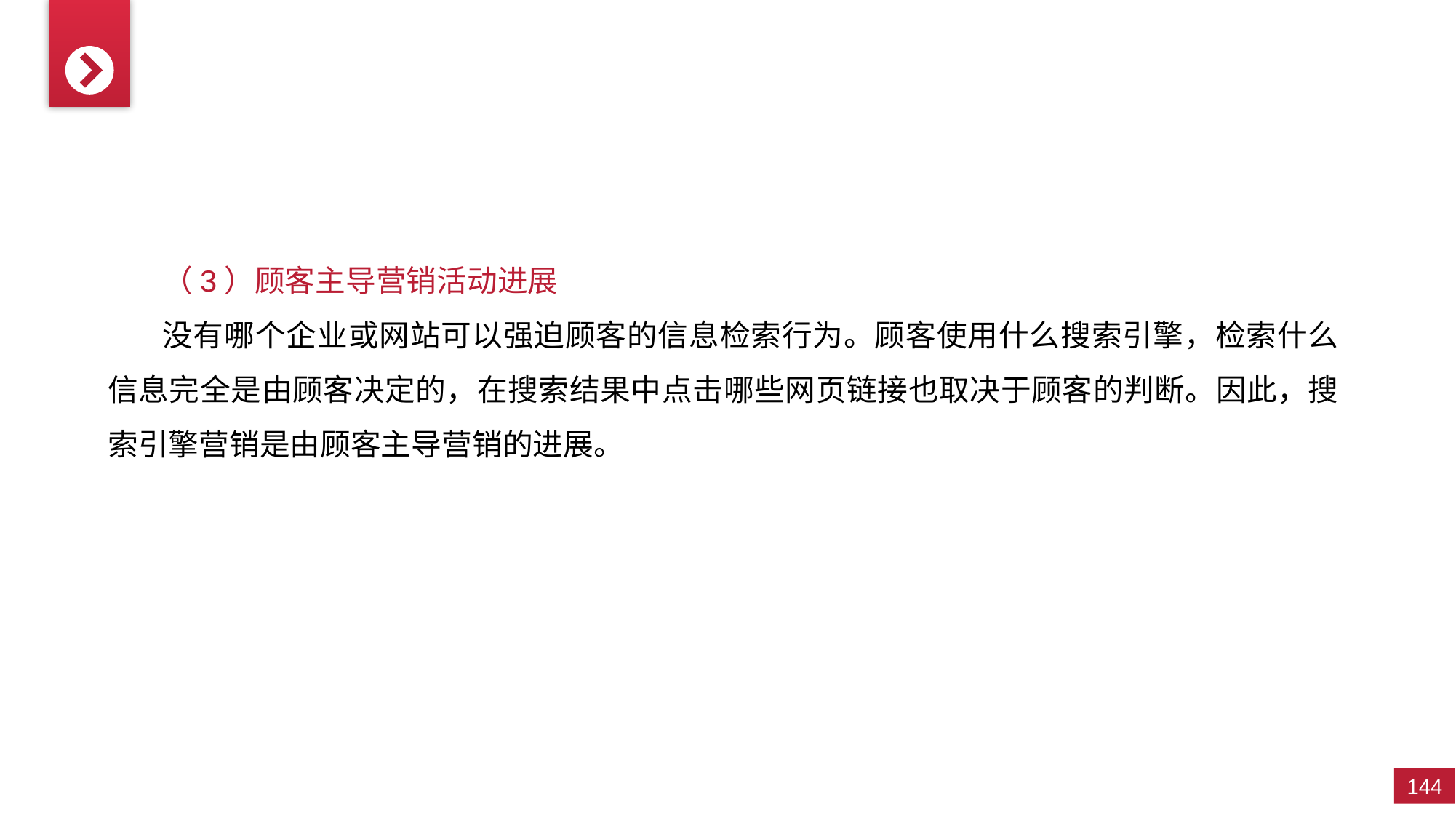

（3）顾客主导营销活动进展
没有哪个企业或网站可以强迫顾客的信息检索行为。顾客使用什么搜索引擎，检索什么信息完全是由顾客决定的，在搜索结果中点击哪些网页链接也取决于顾客的判断。因此，搜索引擎营销是由顾客主导营销的进展。